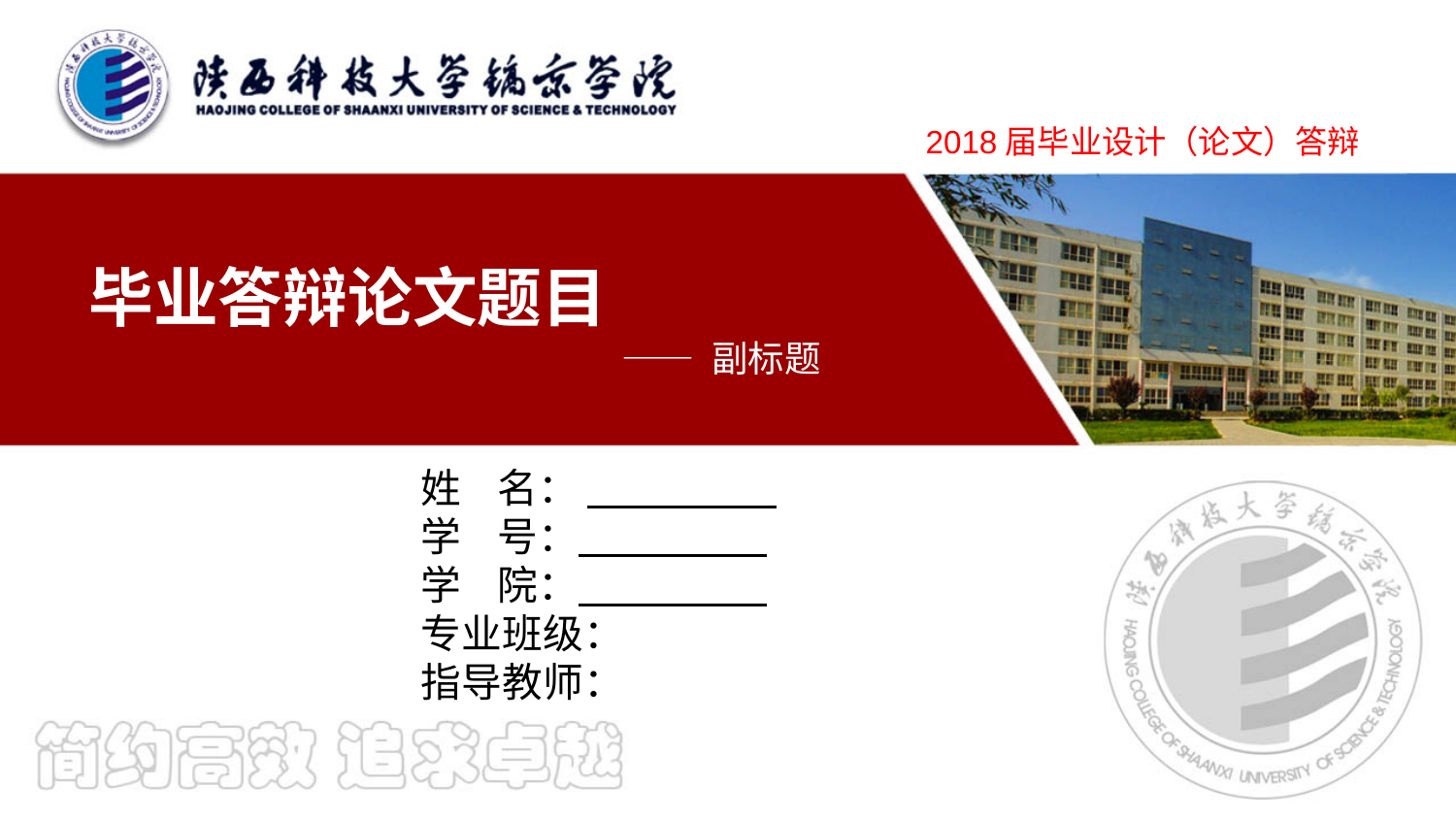

2018届毕业设计（论文）答辩
毕业答辩论文题目
—— 副标题
姓    名：
学    号：
学    院：
专业班级：
指导教师：